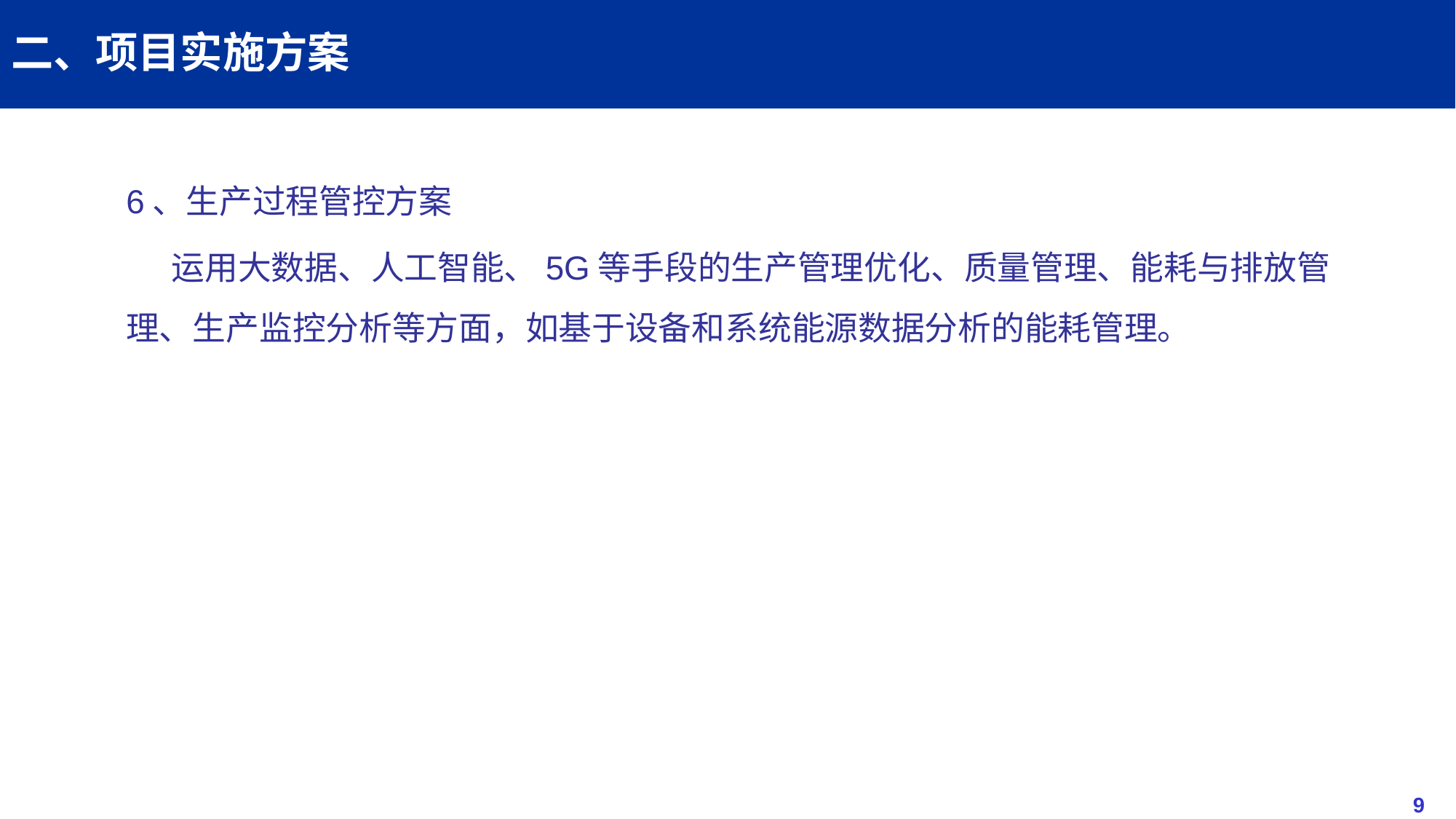

# 二、项目实施方案
6、生产过程管控方案
     运用大数据、人工智能、5G等手段的生产管理优化、质量管理、能耗与排放管理、生产监控分析等方面，如基于设备和系统能源数据分析的能耗管理。